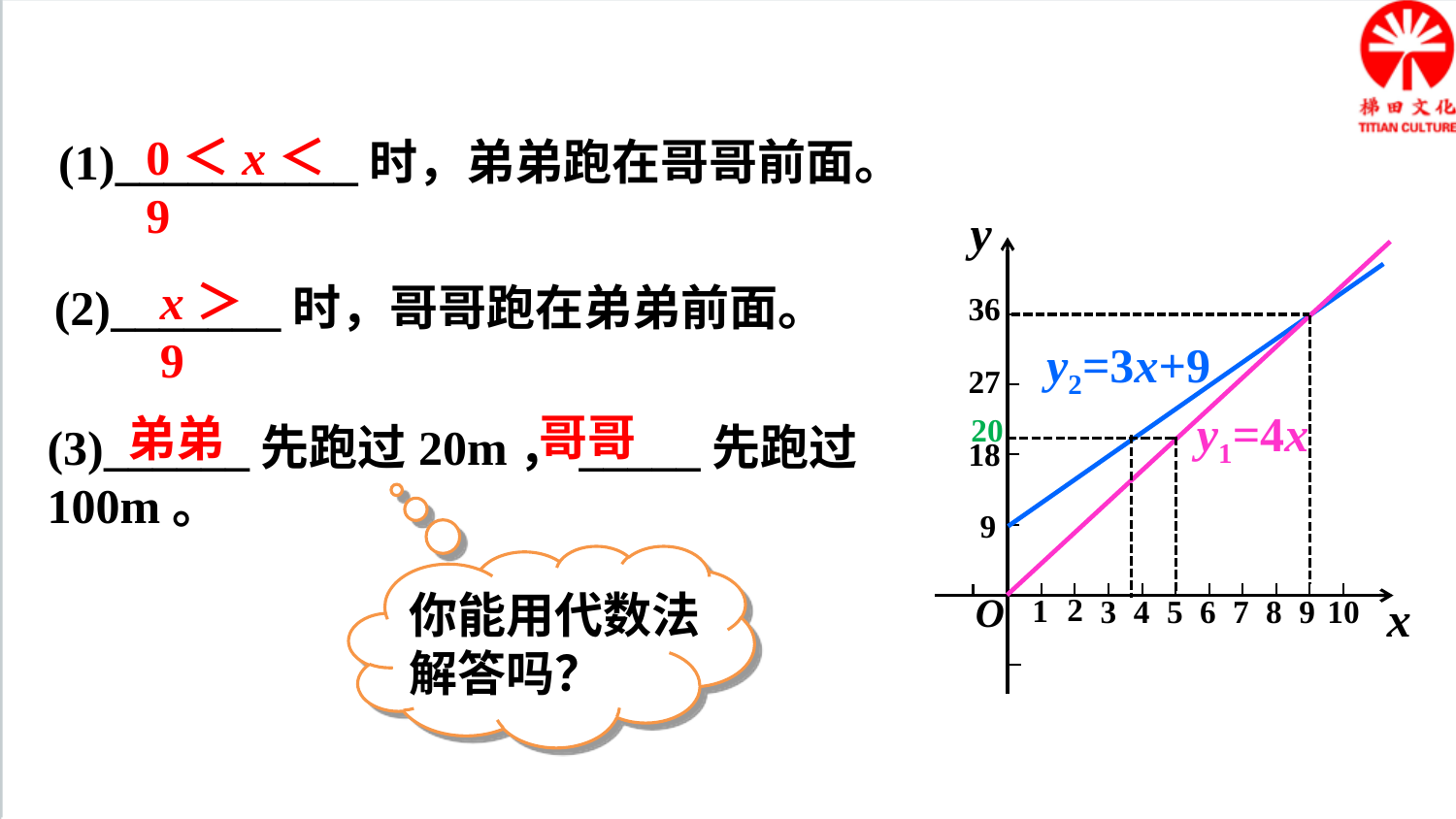

0＜x＜9
(1)__________时，弟弟跑在哥哥前面。
y
O
x
36
27
18
9
2
1
9
8
7
6
10
5
4
3
x＞9
(2)_______时，哥哥跑在弟弟前面。
y2=3x+9
y1=4x
哥哥
弟弟
20
(3)______先跑过20m，_____先跑过100m。

你能用代数法解答吗？